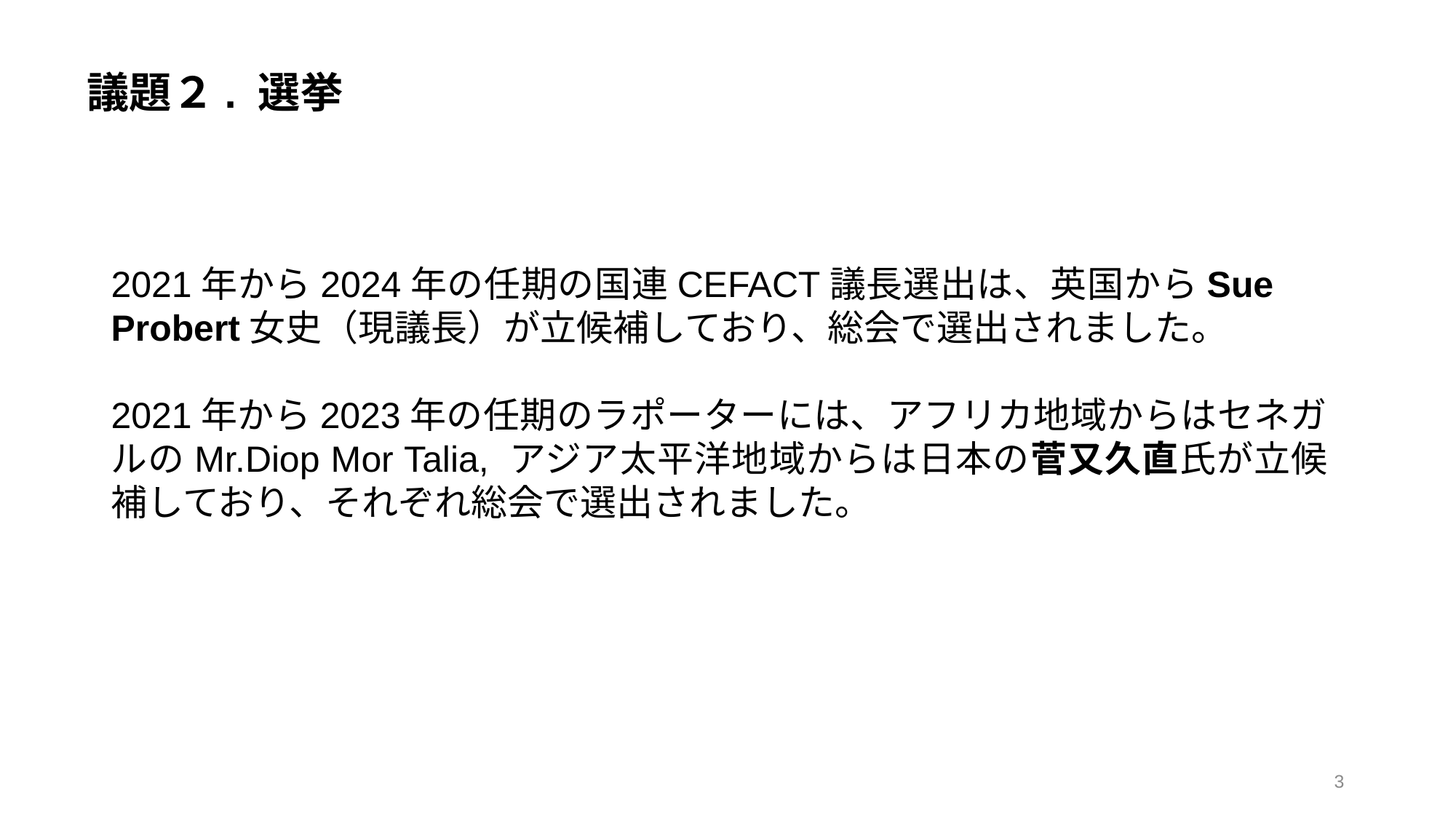

議題２. 選挙
2021年から2024年の任期の国連CEFACT議長選出は、英国からSue　Probert女史（現議長）が立候補しており、総会で選出されました。

2021年から2023年の任期のラポーターには、アフリカ地域からはセネガルのMr.Diop Mor Talia, アジア太平洋地域からは日本の菅又久直氏が立候補しており、それぞれ総会で選出されました。
3